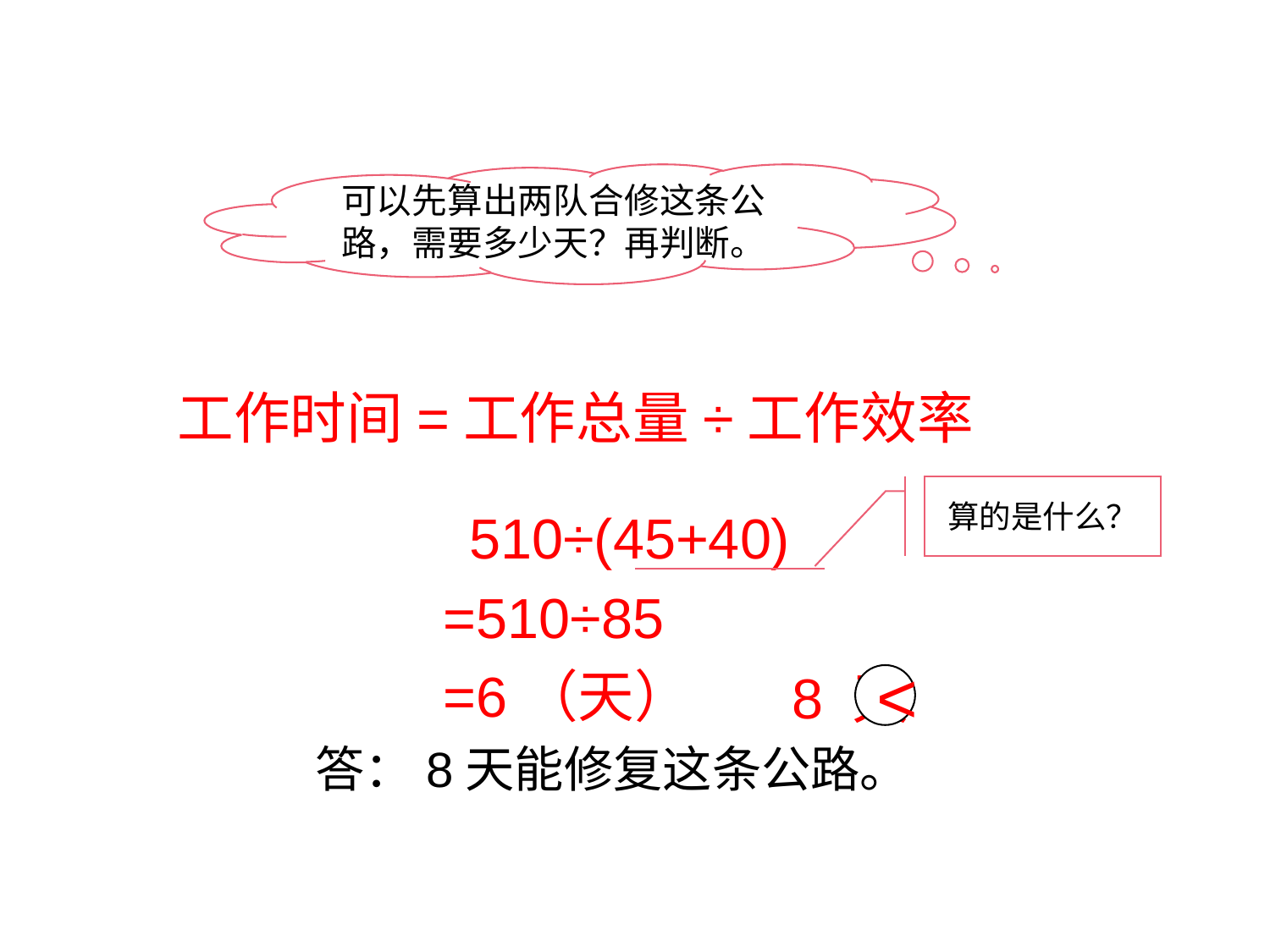

可以先算出两队合修这条公路，需要多少天？再判断。
工作时间=工作总量÷工作效率
算的是什么？
                  510÷(45+40)
                 =510÷85
                 =6（天）
              8 天
<
 答：8天能修复这条公路。